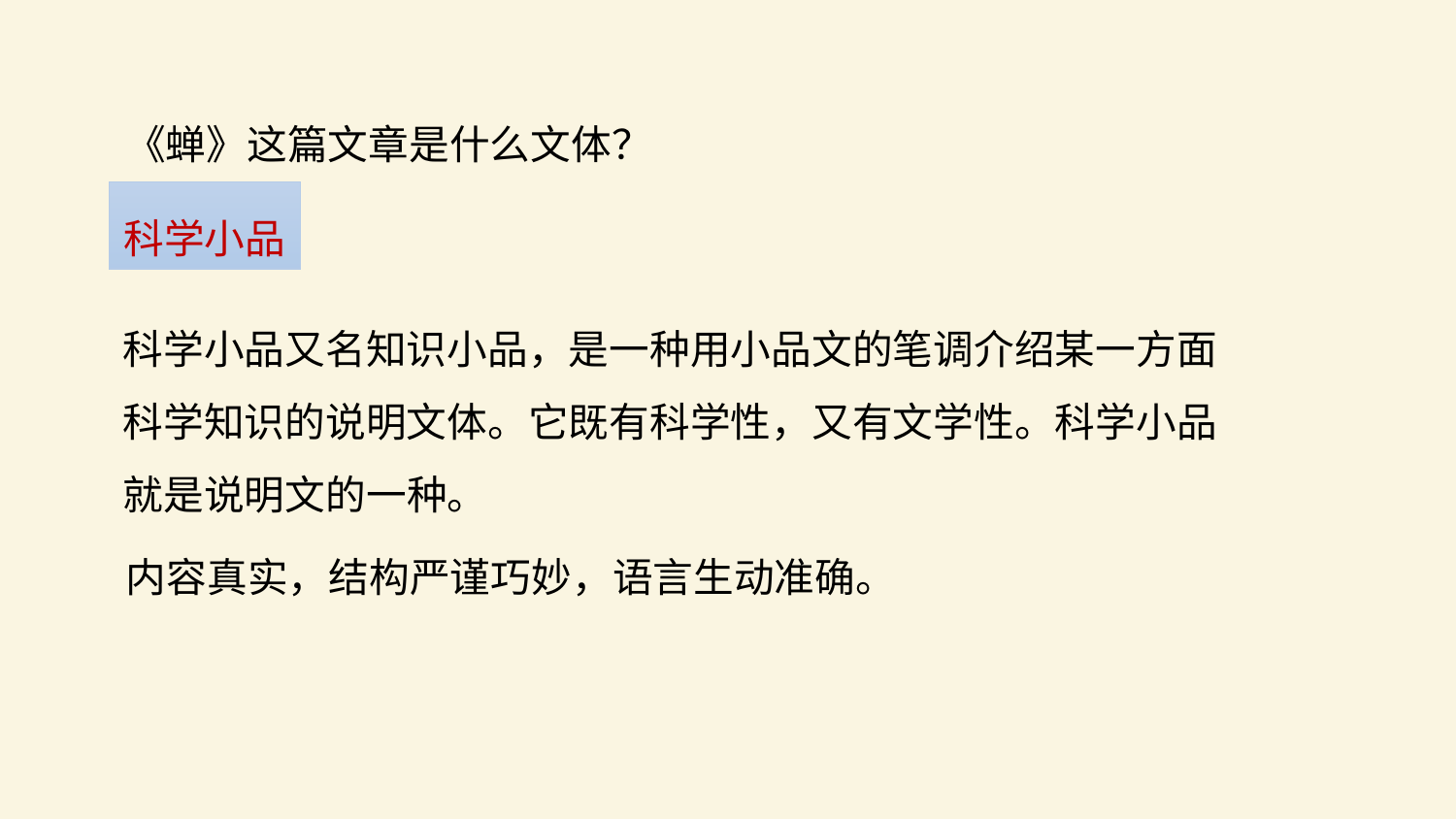

《蝉》这篇文章是什么文体？
科学小品
科学小品又名知识小品，是一种用小品文的笔调介绍某一方面科学知识的说明文体。它既有科学性，又有文学性。科学小品就是说明文的一种。
内容真实，结构严谨巧妙，语言生动准确。